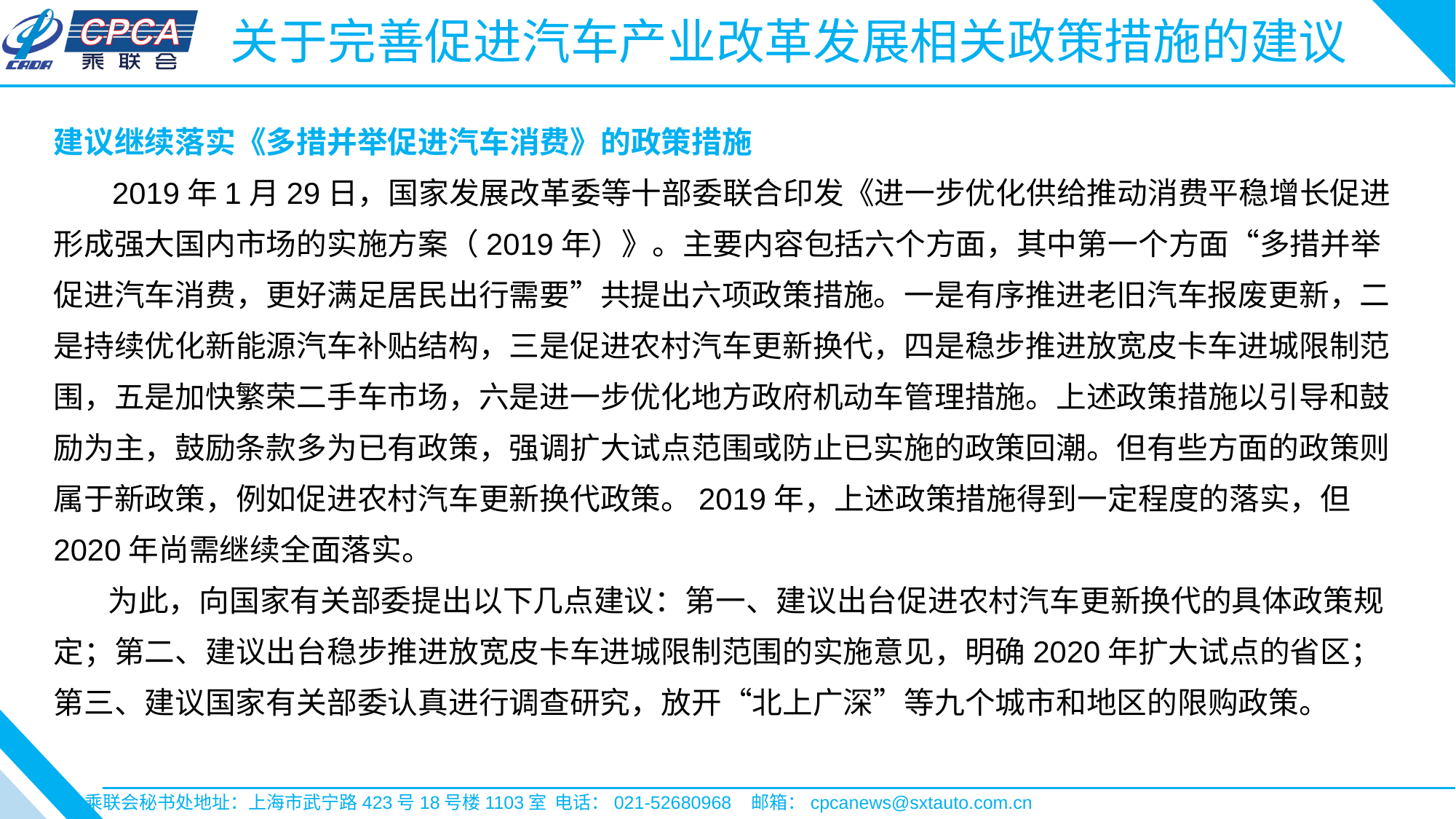

关于完善促进汽车产业改革发展相关政策措施的建议
建议继续落实《多措并举促进汽车消费》的政策措施
       2019年1月29日，国家发展改革委等十部委联合印发《进一步优化供给推动消费平稳增长促进形成强大国内市场的实施方案（2019年）》。主要内容包括六个方面，其中第一个方面“多措并举促进汽车消费，更好满足居民出行需要”共提出六项政策措施。一是有序推进老旧汽车报废更新，二是持续优化新能源汽车补贴结构，三是促进农村汽车更新换代，四是稳步推进放宽皮卡车进城限制范围，五是加快繁荣二手车市场，六是进一步优化地方政府机动车管理措施。上述政策措施以引导和鼓励为主，鼓励条款多为已有政策，强调扩大试点范围或防止已实施的政策回潮。但有些方面的政策则属于新政策，例如促进农村汽车更新换代政策。2019年，上述政策措施得到一定程度的落实，但2020年尚需继续全面落实。
       为此，向国家有关部委提出以下几点建议：第一、建议出台促进农村汽车更新换代的具体政策规定；第二、建议出台稳步推进放宽皮卡车进城限制范围的实施意见，明确2020年扩大试点的省区；第三、建议国家有关部委认真进行调查研究，放开“北上广深”等九个城市和地区的限购政策。